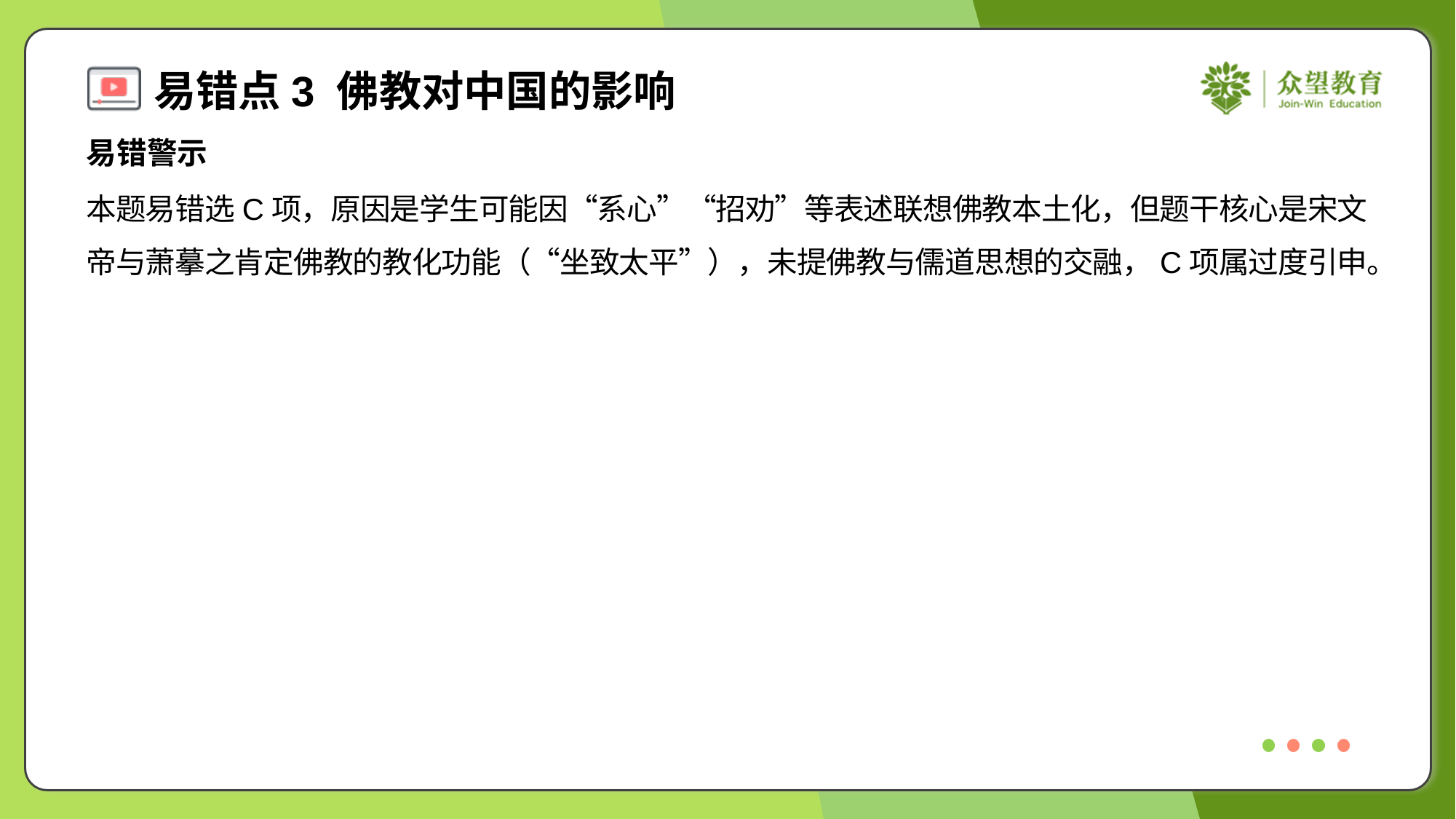

易错警示
本题易错选C项，原因是学生可能因“系心”“招劝”等表述联想佛教本土化，但题干核心是宋文
帝与萧摹之肯定佛教的教化功能（“坐致太平”），未提佛教与儒道思想的交融，C项属过度引申。